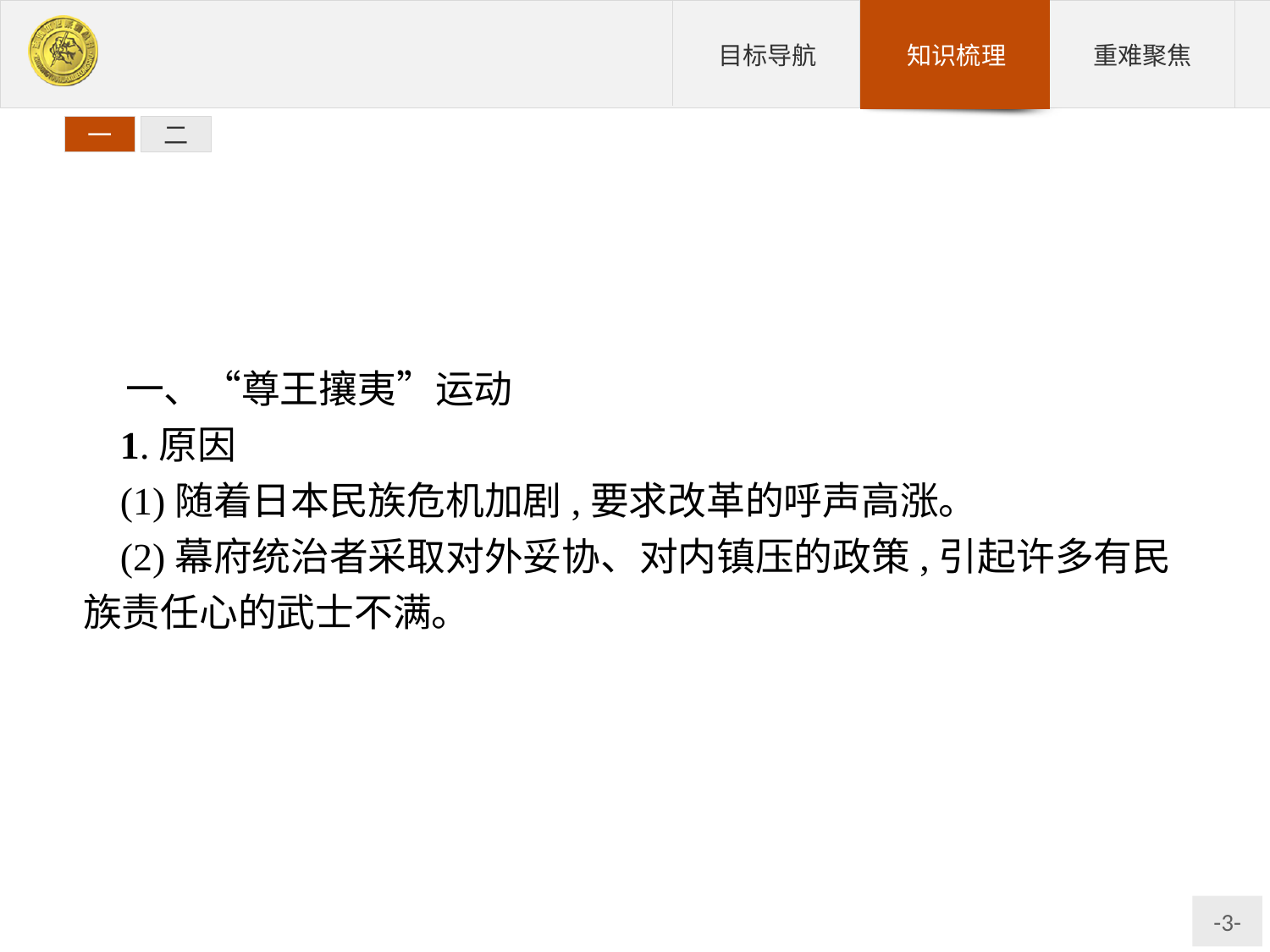

一
二
一、“尊王攘夷”运动
1.原因
(1)随着日本民族危机加剧,要求改革的呼声高涨。
(2)幕府统治者采取对外妥协、对内镇压的政策,引起许多有民族责任心的武士不满。